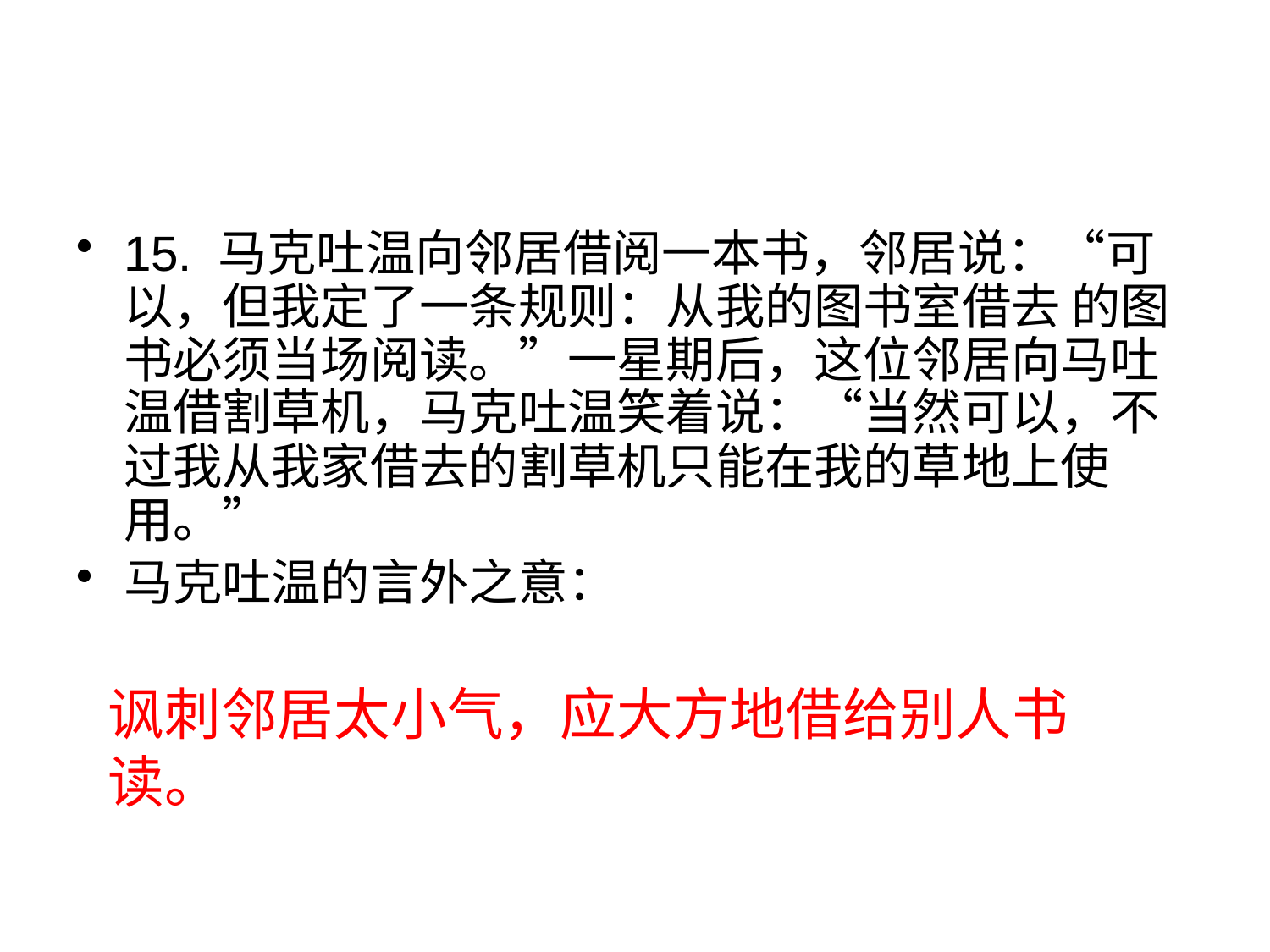

#
15. 马克吐温向邻居借阅一本书，邻居说：“可以，但我定了一条规则：从我的图书室借去 的图书必须当场阅读。”一星期后，这位邻居向马吐温借割草机，马克吐温笑着说：“当然可以，不过我从我家借去的割草机只能在我的草地上使用。”
马克吐温的言外之意：
讽刺邻居太小气，应大方地借给别人书读。